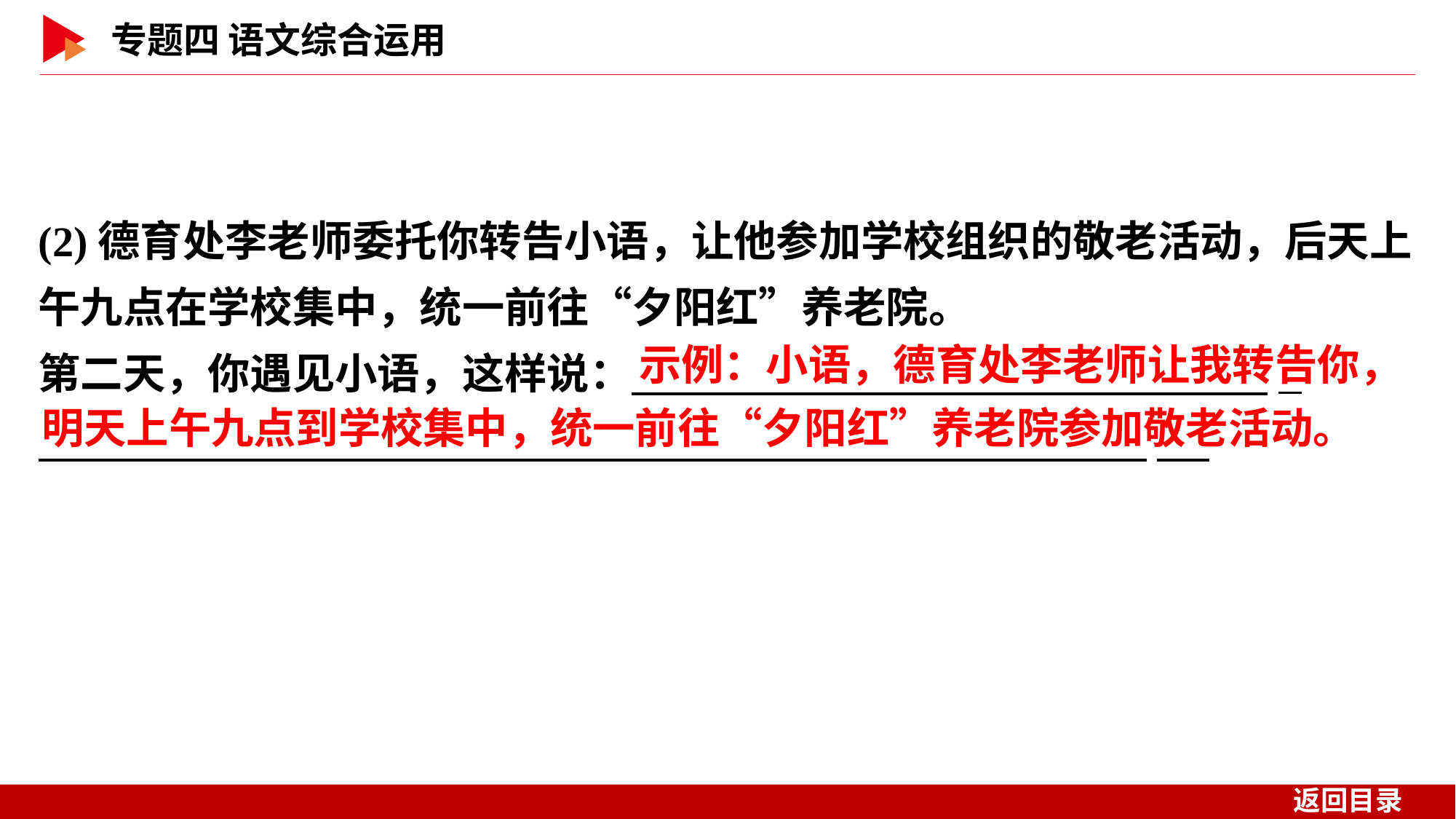

(2)德育处李老师委托你转告小语，让他参加学校组织的敬老活动，后天上午九点在学校集中，统一前往“夕阳红”养老院。
第二天，你遇见小语，这样说：                                                                  _

示例：小语，德育处李老师让我转告你，
明天上午九点到学校集中，统一前往“夕阳红”养老院参加敬老活动。